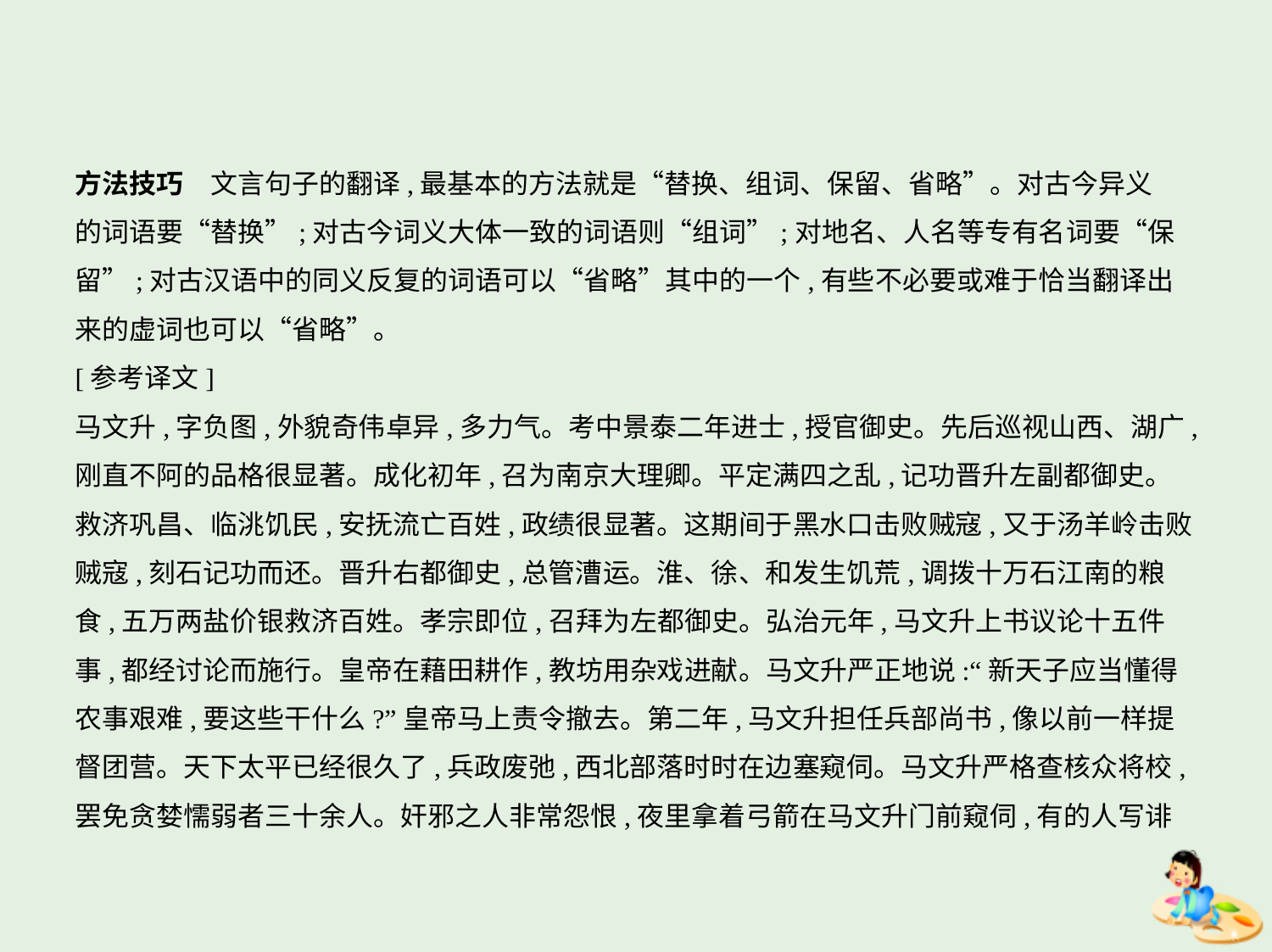

方法技巧　文言句子的翻译,最基本的方法就是“替换、组词、保留、省略”。对古今异义
的词语要“替换”;对古今词义大体一致的词语则“组词”;对地名、人名等专有名词要“保
留”;对古汉语中的同义反复的词语可以“省略”其中的一个,有些不必要或难于恰当翻译出
来的虚词也可以“省略”。
[参考译文]
马文升,字负图,外貌奇伟卓异,多力气。考中景泰二年进士,授官御史。先后巡视山西、湖广,
刚直不阿的品格很显著。成化初年,召为南京大理卿。平定满四之乱,记功晋升左副都御史。
救济巩昌、临洮饥民,安抚流亡百姓,政绩很显著。这期间于黑水口击败贼寇,又于汤羊岭击败
贼寇,刻石记功而还。晋升右都御史,总管漕运。淮、徐、和发生饥荒,调拨十万石江南的粮
食,五万两盐价银救济百姓。孝宗即位,召拜为左都御史。弘治元年,马文升上书议论十五件
事,都经讨论而施行。皇帝在藉田耕作,教坊用杂戏进献。马文升严正地说:“新天子应当懂得
农事艰难,要这些干什么?”皇帝马上责令撤去。第二年,马文升担任兵部尚书,像以前一样提
督团营。天下太平已经很久了,兵政废弛,西北部落时时在边塞窥伺。马文升严格查核众将校,
罢免贪婪懦弱者三十余人。奸邪之人非常怨恨,夜里拿着弓箭在马文升门前窥伺,有的人写诽